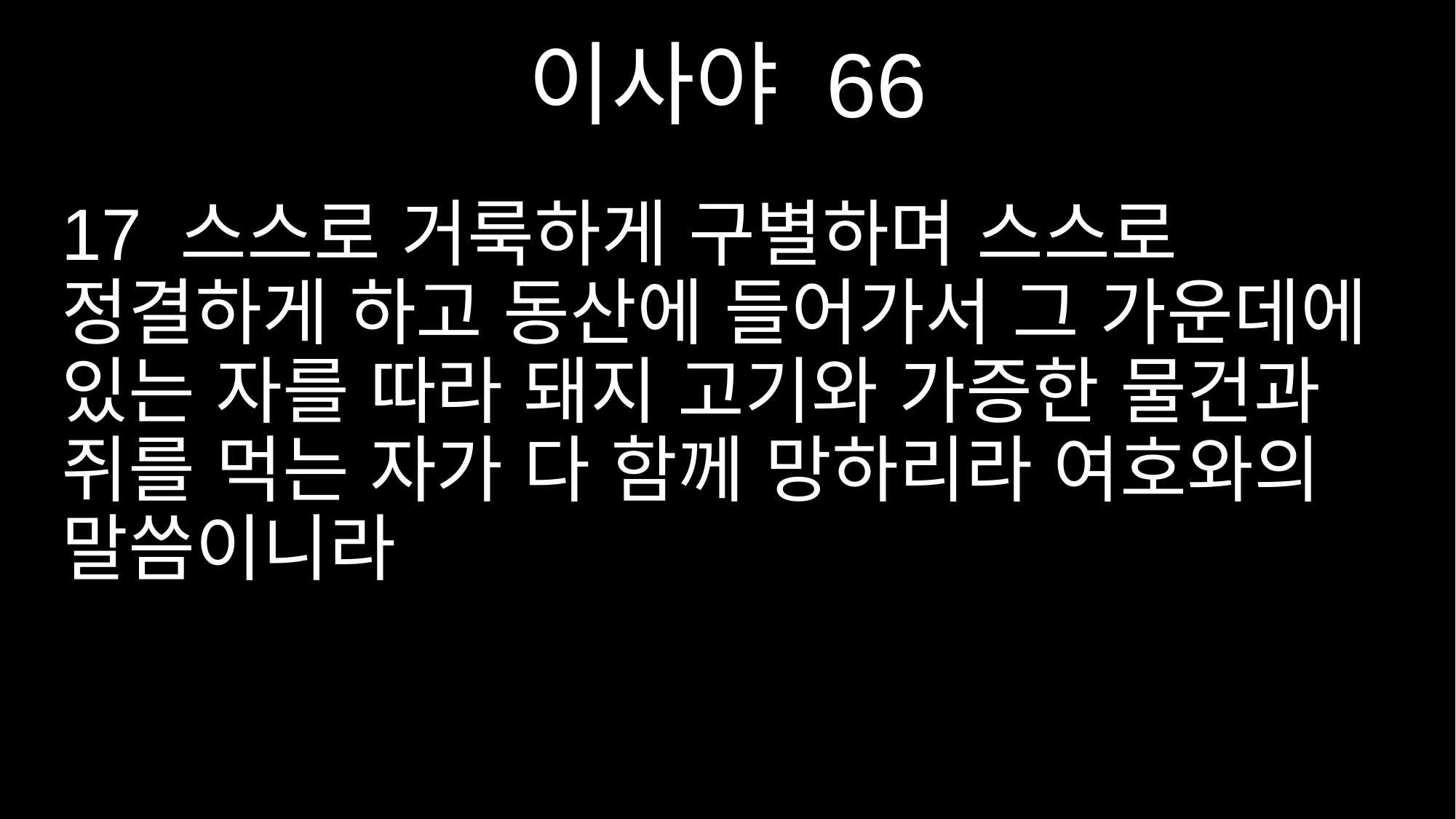

이사야 66
17 스스로 거룩하게 구별하며 스스로 정결하게 하고 동산에 들어가서 그 가운데에 있는 자를 따라 돼지 고기와 가증한 물건과 쥐를 먹는 자가 다 함께 망하리라 여호와의 말씀이니라